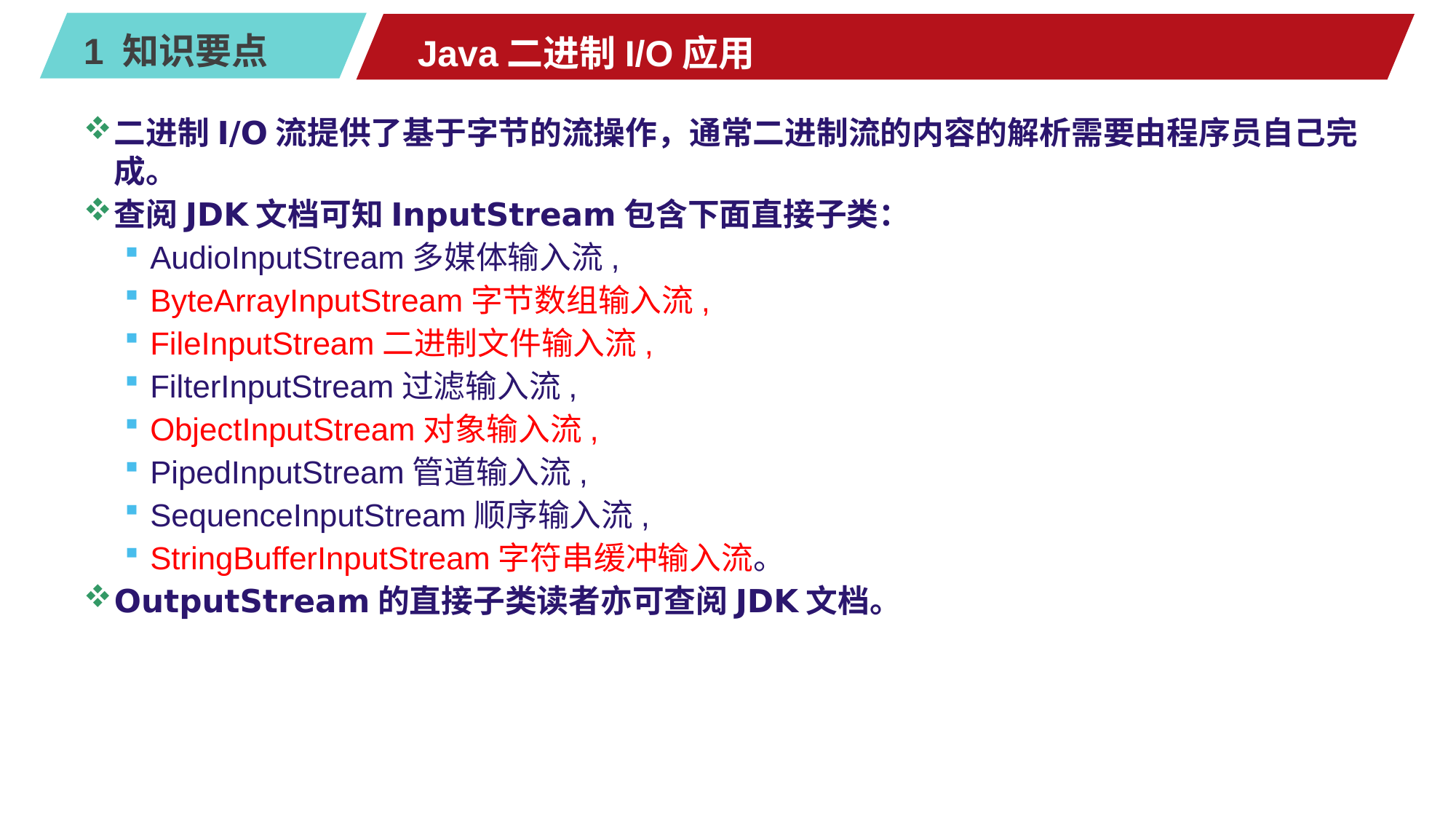

# Java二进制I/O应用
二进制I/O流提供了基于字节的流操作，通常二进制流的内容的解析需要由程序员自己完成。
查阅JDK文档可知InputStream包含下面直接子类：
AudioInputStream多媒体输入流,
ByteArrayInputStream字节数组输入流,
FileInputStream二进制文件输入流,
FilterInputStream过滤输入流,
ObjectInputStream对象输入流,
PipedInputStream管道输入流,
SequenceInputStream顺序输入流,
StringBufferInputStream字符串缓冲输入流。
OutputStream的直接子类读者亦可查阅JDK文档。